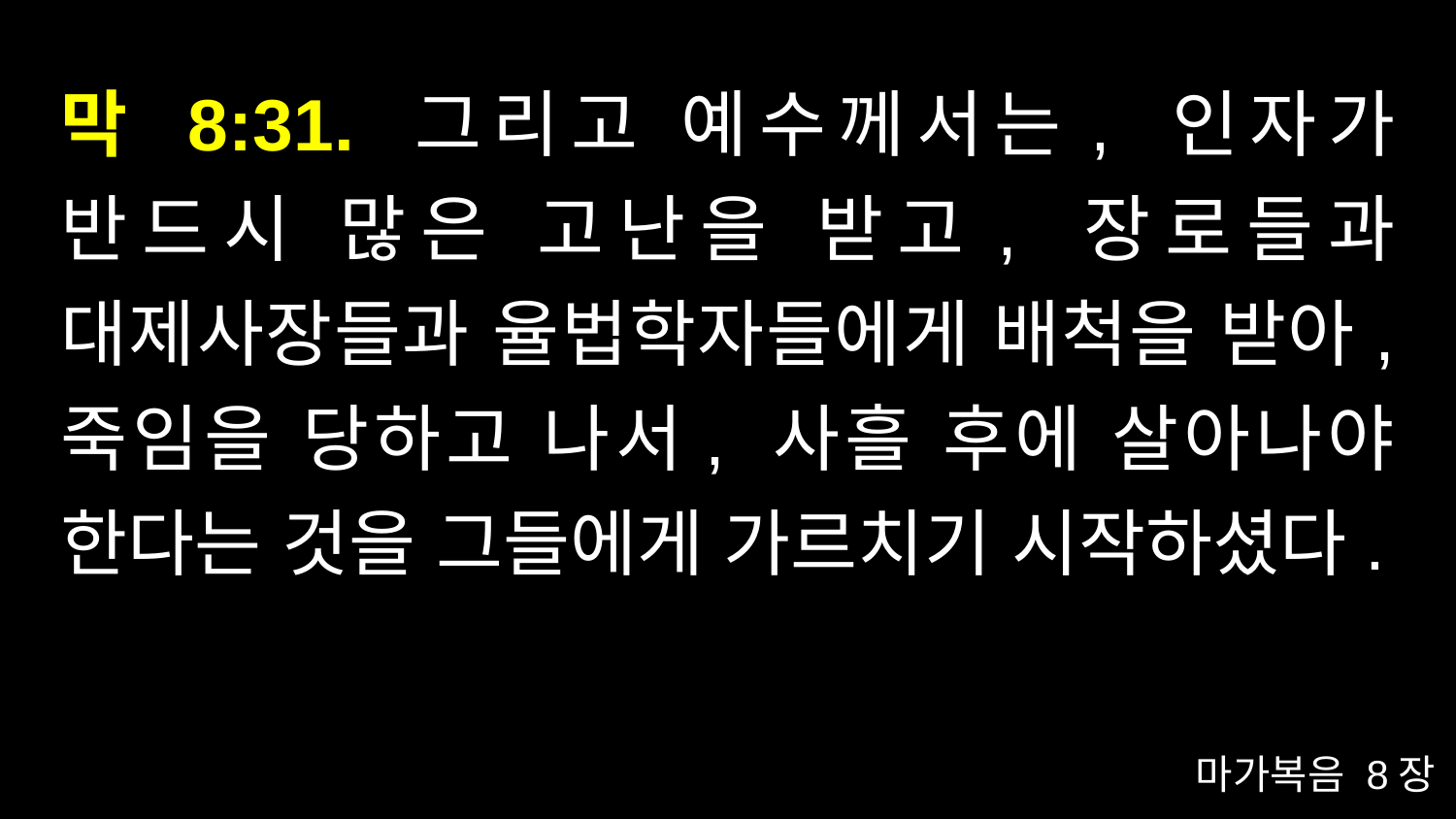

# 막 8:31. 그리고 예수께서는, 인자가 반드시 많은 고난을 받고, 장로들과 대제사장들과 율법학자들에게 배척을 받아, 죽임을 당하고 나서, 사흘 후에 살아나야 한다는 것을 그들에게 가르치기 시작하셨다.
마가복음 8장